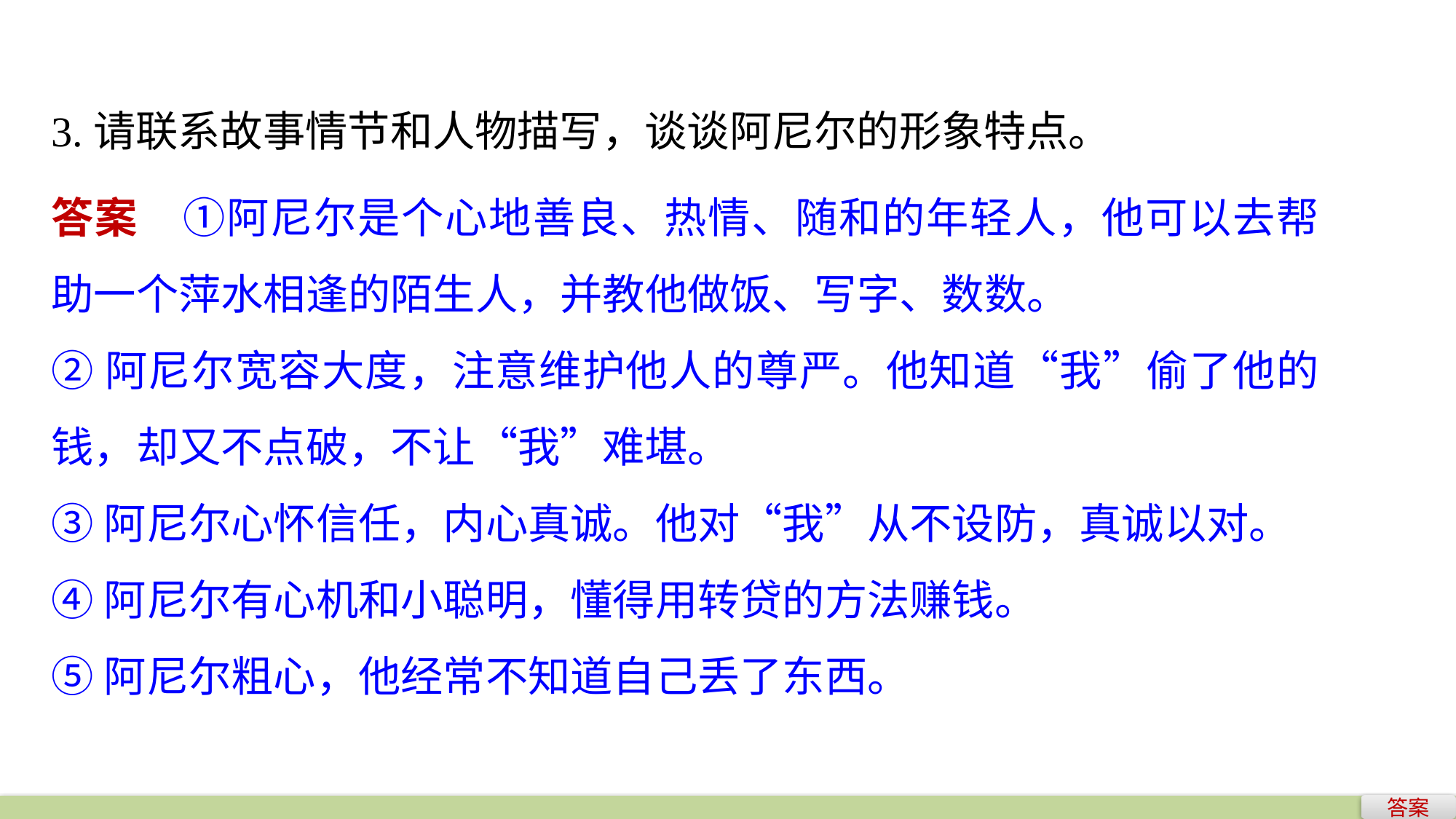

3.请联系故事情节和人物描写，谈谈阿尼尔的形象特点。
答案　①阿尼尔是个心地善良、热情、随和的年轻人，他可以去帮助一个萍水相逢的陌生人，并教他做饭、写字、数数。
②阿尼尔宽容大度，注意维护他人的尊严。他知道“我”偷了他的钱，却又不点破，不让“我”难堪。
③阿尼尔心怀信任，内心真诚。他对“我”从不设防，真诚以对。
④阿尼尔有心机和小聪明，懂得用转贷的方法赚钱。
⑤阿尼尔粗心，他经常不知道自己丢了东西。
答案